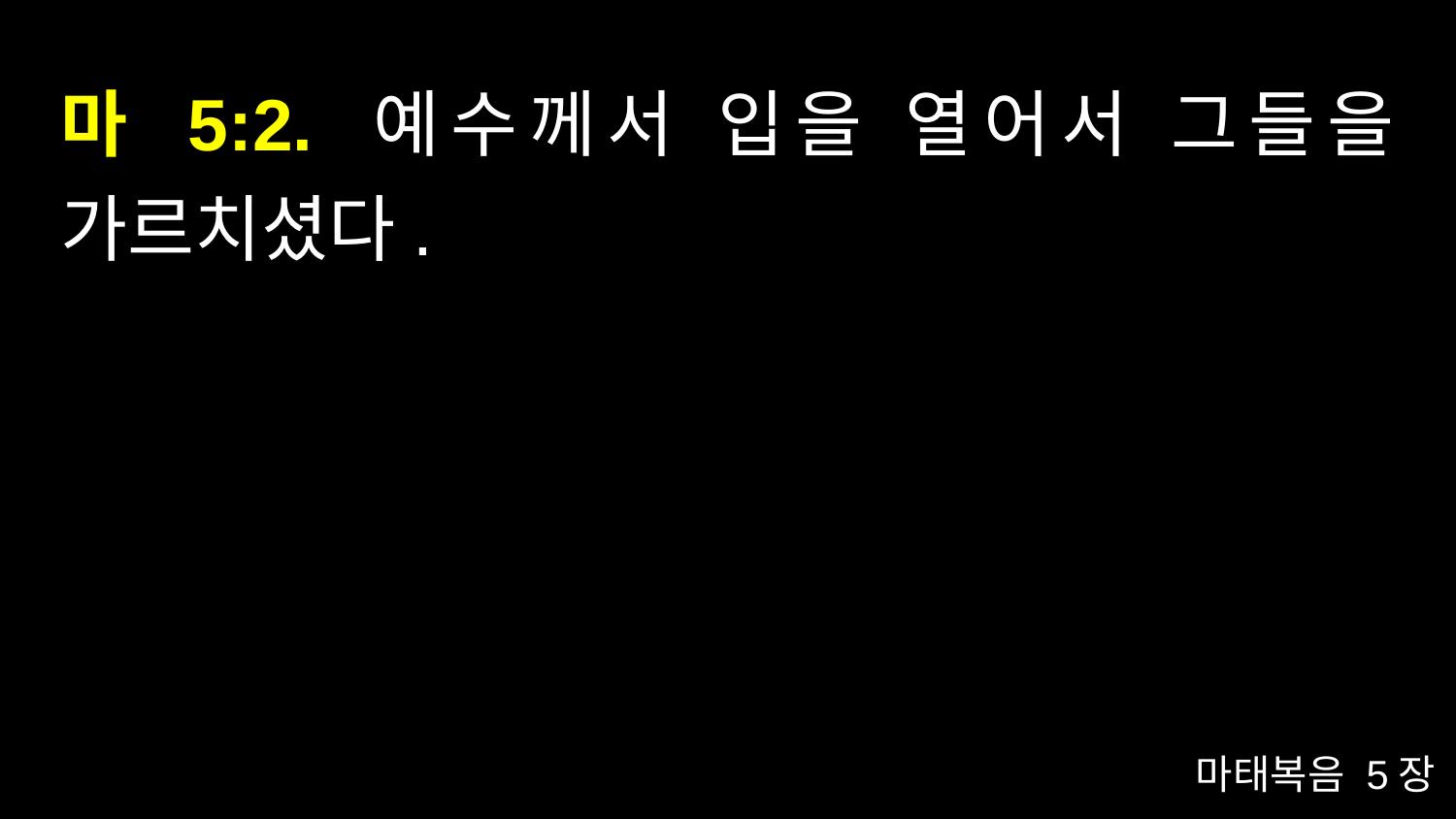

# 마 5:2. 예수께서 입을 열어서 그들을 가르치셨다.
마태복음 5장